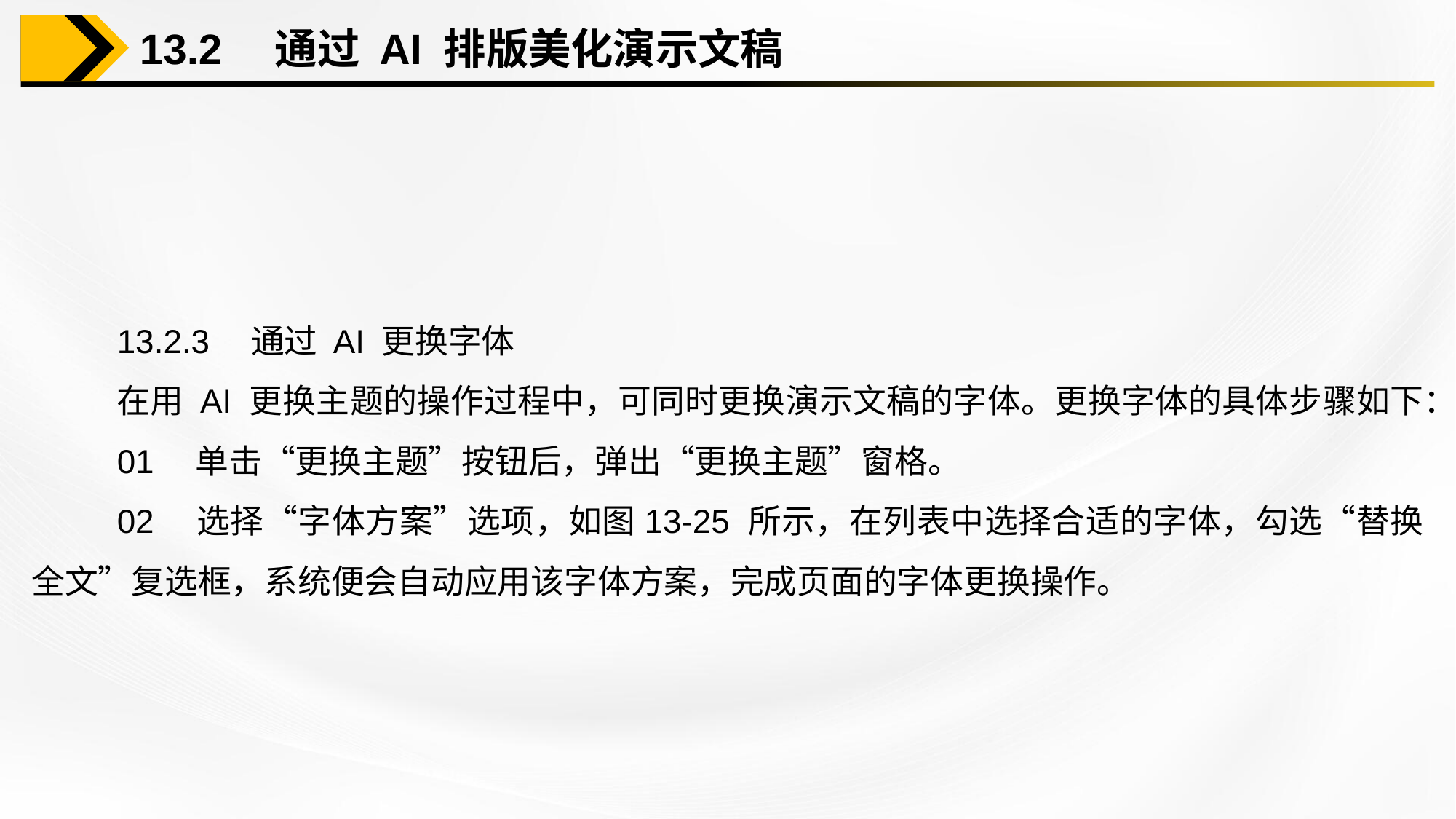

13.2　通过 AI 排版美化演示文稿
13.2.3　通过 AI 更换字体
在用 AI 更换主题的操作过程中，可同时更换演示文稿的字体。更换字体的具体步骤如下：
01　单击“更换主题”按钮后，弹出“更换主题”窗格。
02　选择“字体方案”选项，如图13-25 所示，在列表中选择合适的字体，勾选“替换全文”复选框，系统便会自动应用该字体方案，完成页面的字体更换操作。